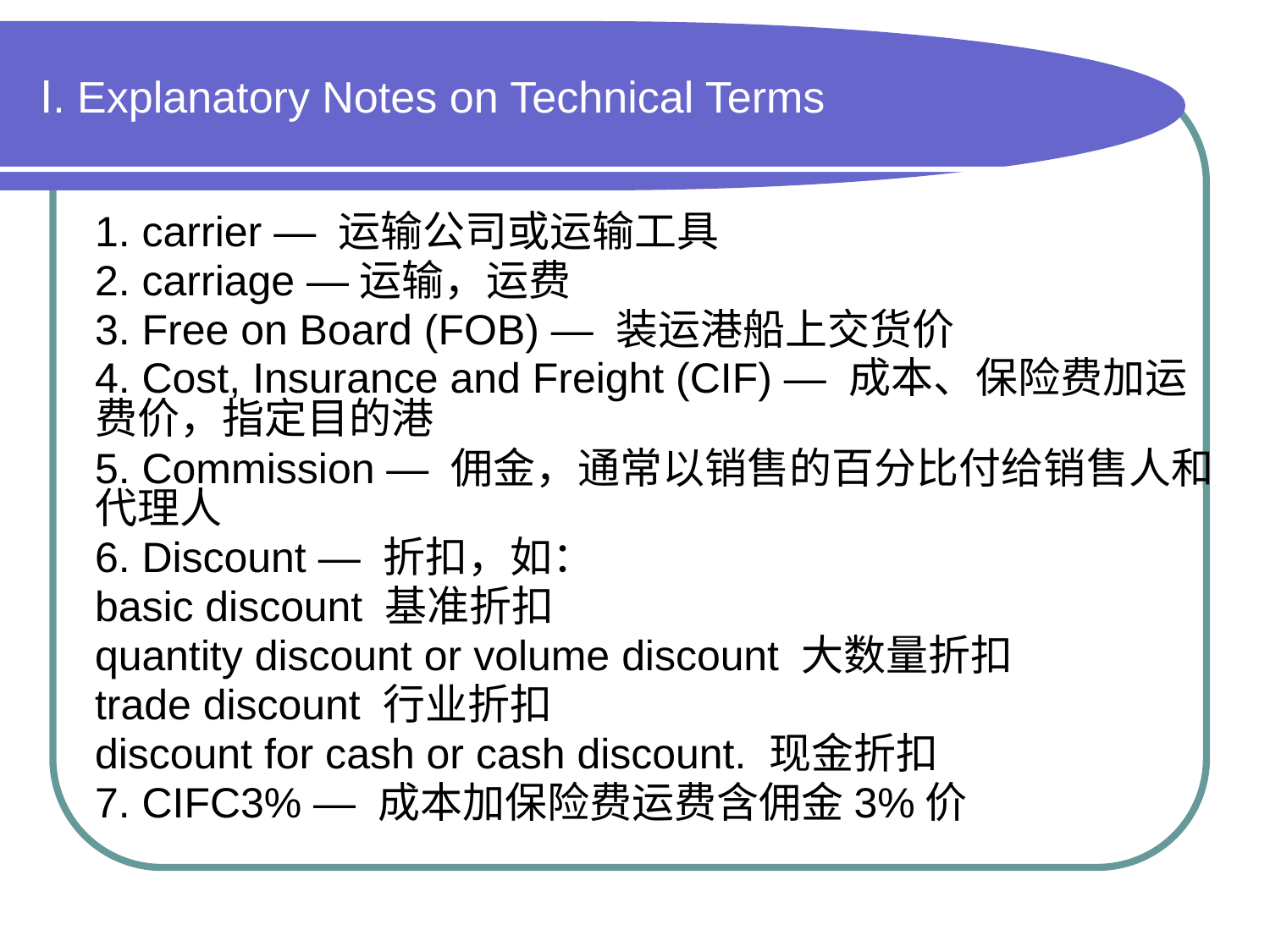

# Ⅰ. Explanatory Notes on Technical Terms

    1. carrier — 运输公司或运输工具
    2. carriage —运输，运费
    3. Free on Board (FOB) — 装运港船上交货价
    4. Cost, Insurance and Freight (CIF) — 成本、保险费加运费价，指定目的港
    5. Commission — 佣金，通常以销售的百分比付给销售人和代理人
    6. Discount — 折扣，如：
    basic discount 基准折扣
    quantity discount or volume discount 大数量折扣
    trade discount 行业折扣
    discount for cash or cash discount. 现金折扣
    7. CIFC3% — 成本加保险费运费含佣金3%价